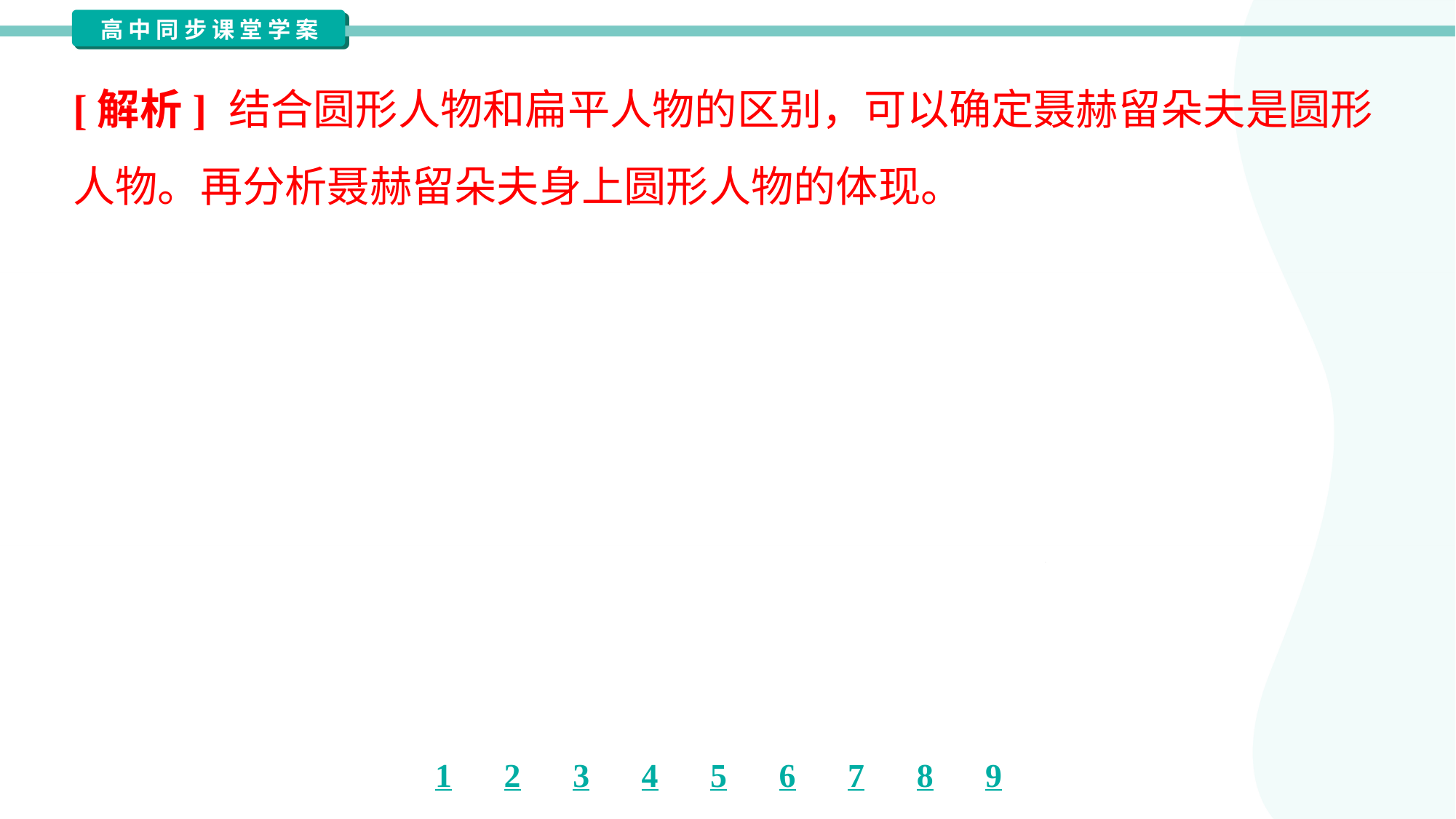

[解析] 结合圆形人物和扁平人物的区别，可以确定聂赫留朵夫是圆形
人物。再分析聂赫留朵夫身上圆形人物的体现。